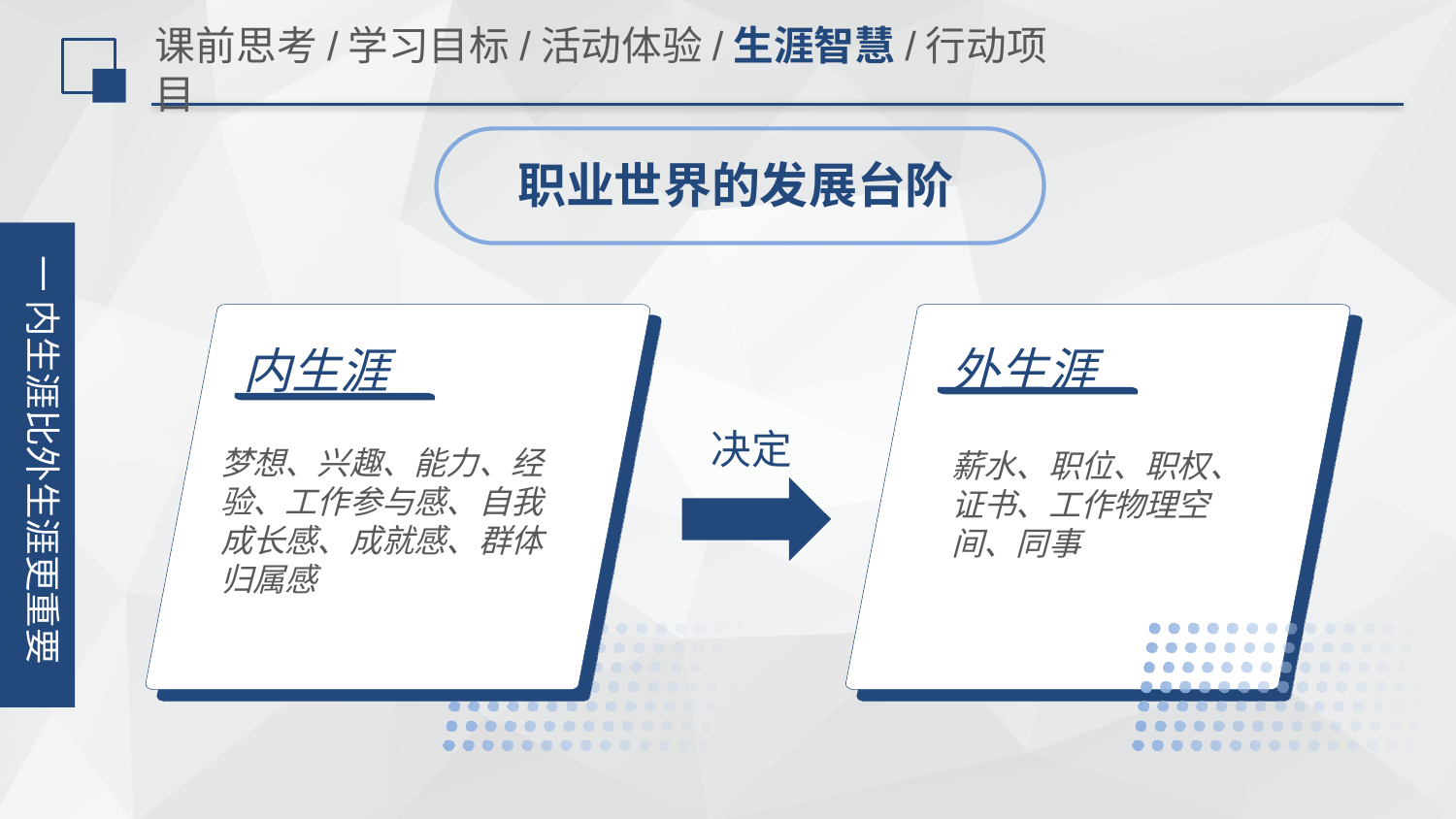

# 课前思考/学习目标/活动体验/生涯智慧/行动项目

职业世界的发展台阶

一 内生涯比外生涯更重要

 内生涯
梦想、兴趣、能力、经验、工作参与感、自我成长感、成就感、群体归属感

 外生涯
薪水、职位、职权、证书、工作物理空间、同事

决定